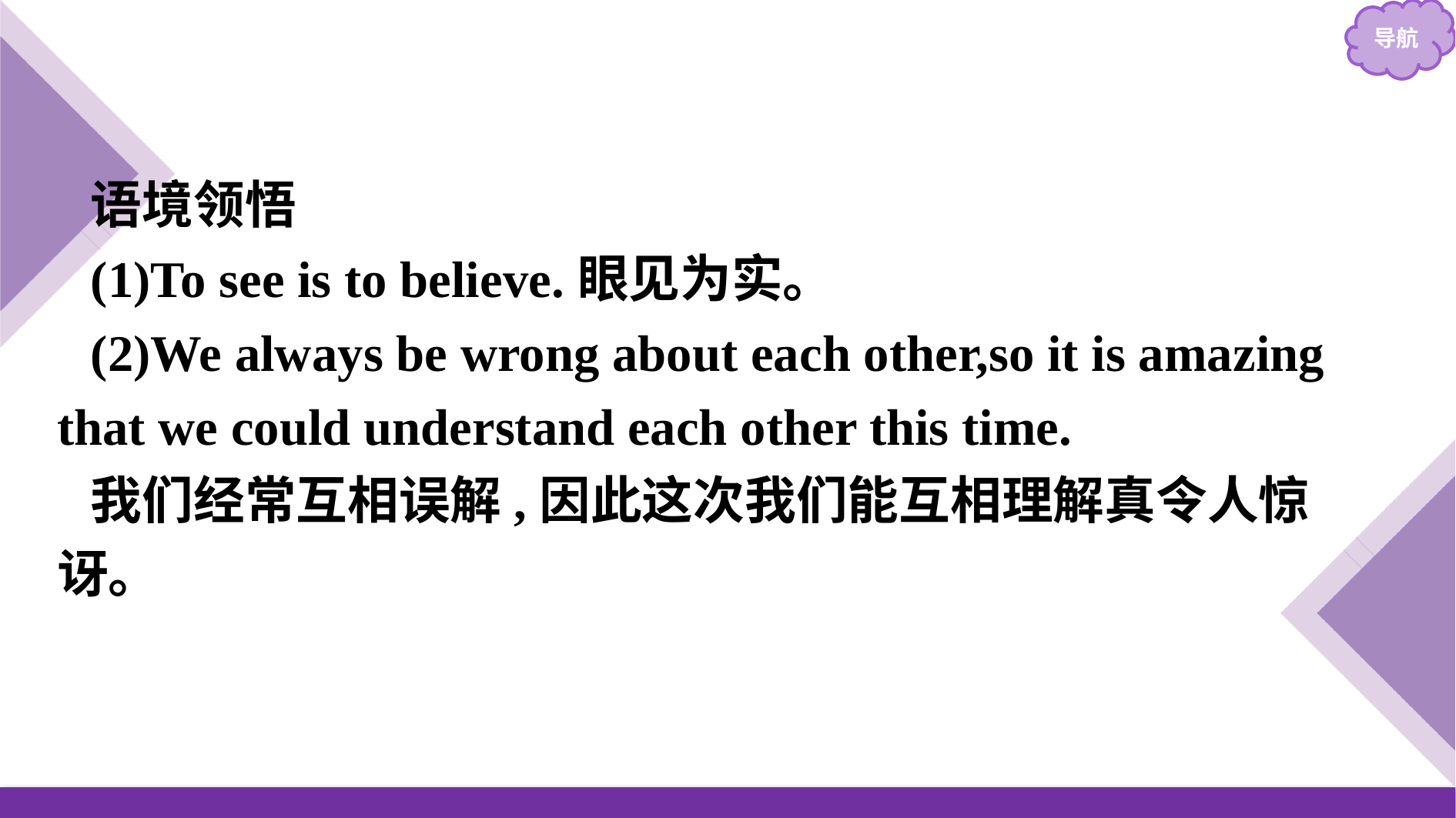

语境领悟
(1)To see is to believe.眼见为实。
(2)We always be wrong about each other,so it is amazing that we could understand each other this time.
我们经常互相误解,因此这次我们能互相理解真令人惊讶。